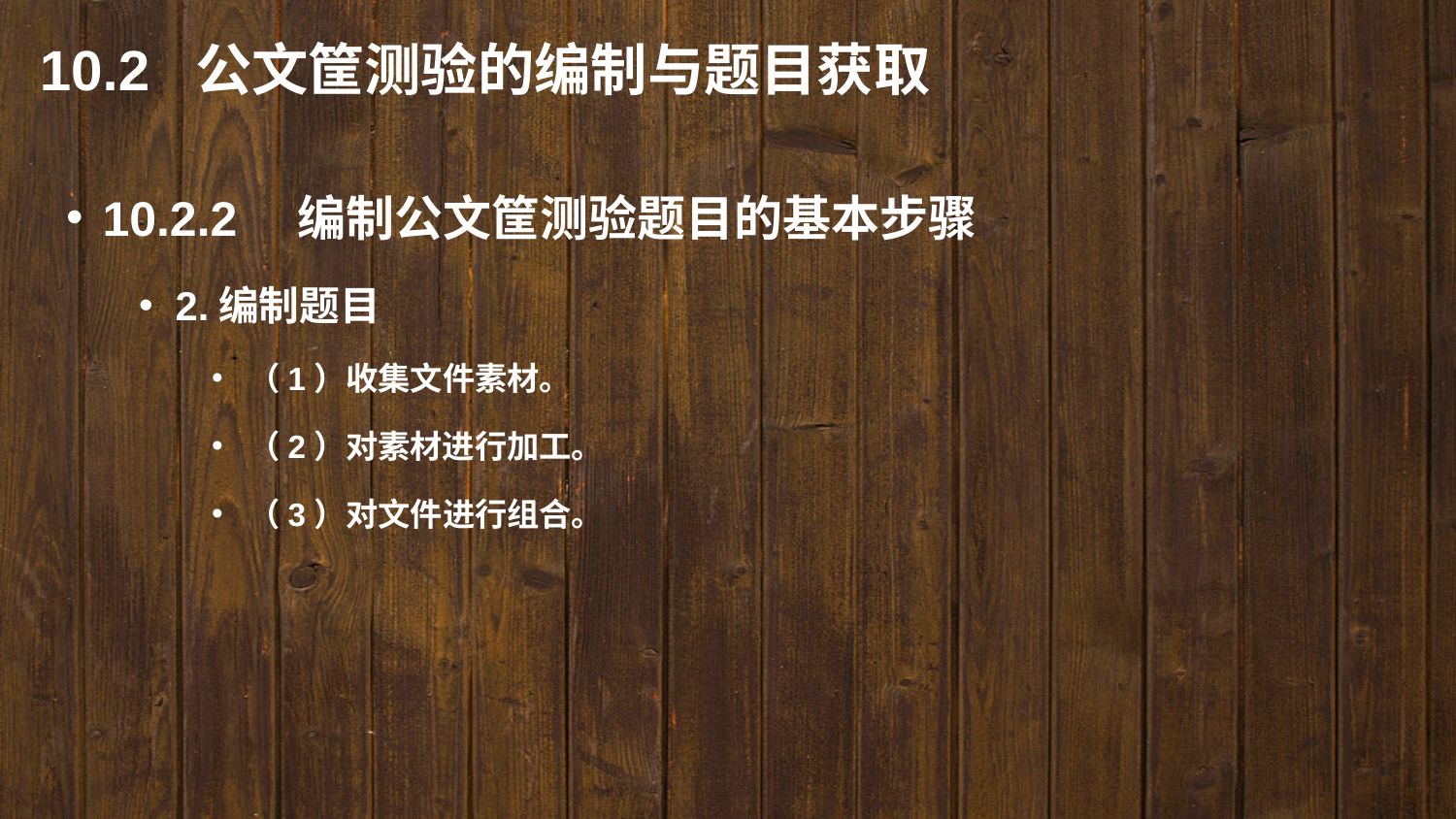

10.2  公文筐测验的编制与题目获取
10.2.2　编制公文筐测验题目的基本步骤
2.编制题目
（1）收集文件素材。
（2）对素材进行加工。
（3）对文件进行组合。